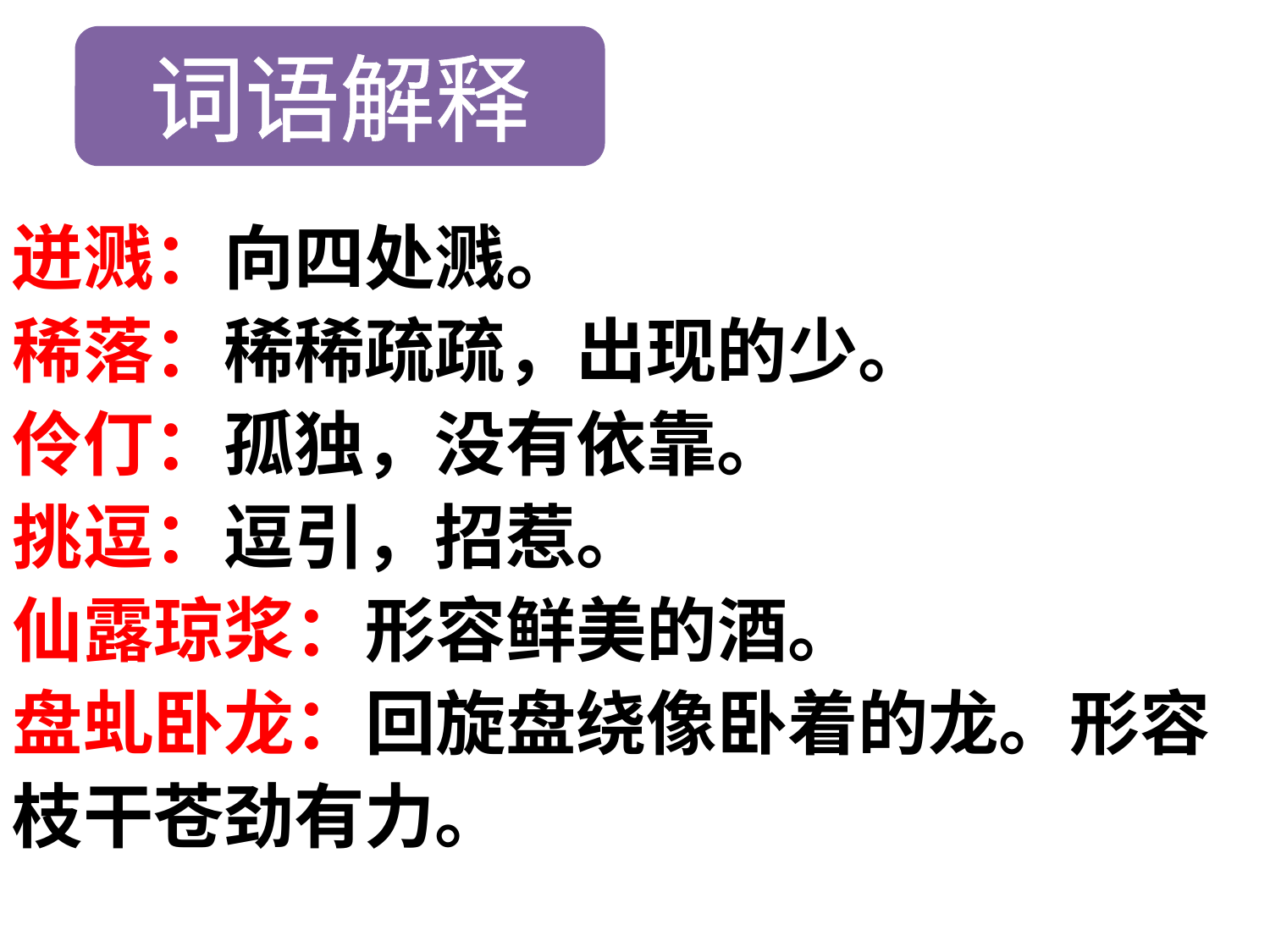

词语解释
迸溅：向四处溅。
稀落：稀稀疏疏，出现的少。
伶仃：孤独，没有依靠。
挑逗：逗引，招惹。
仙露琼浆：形容鲜美的酒。
盘虬卧龙：回旋盘绕像卧着的龙。形容枝干苍劲有力。